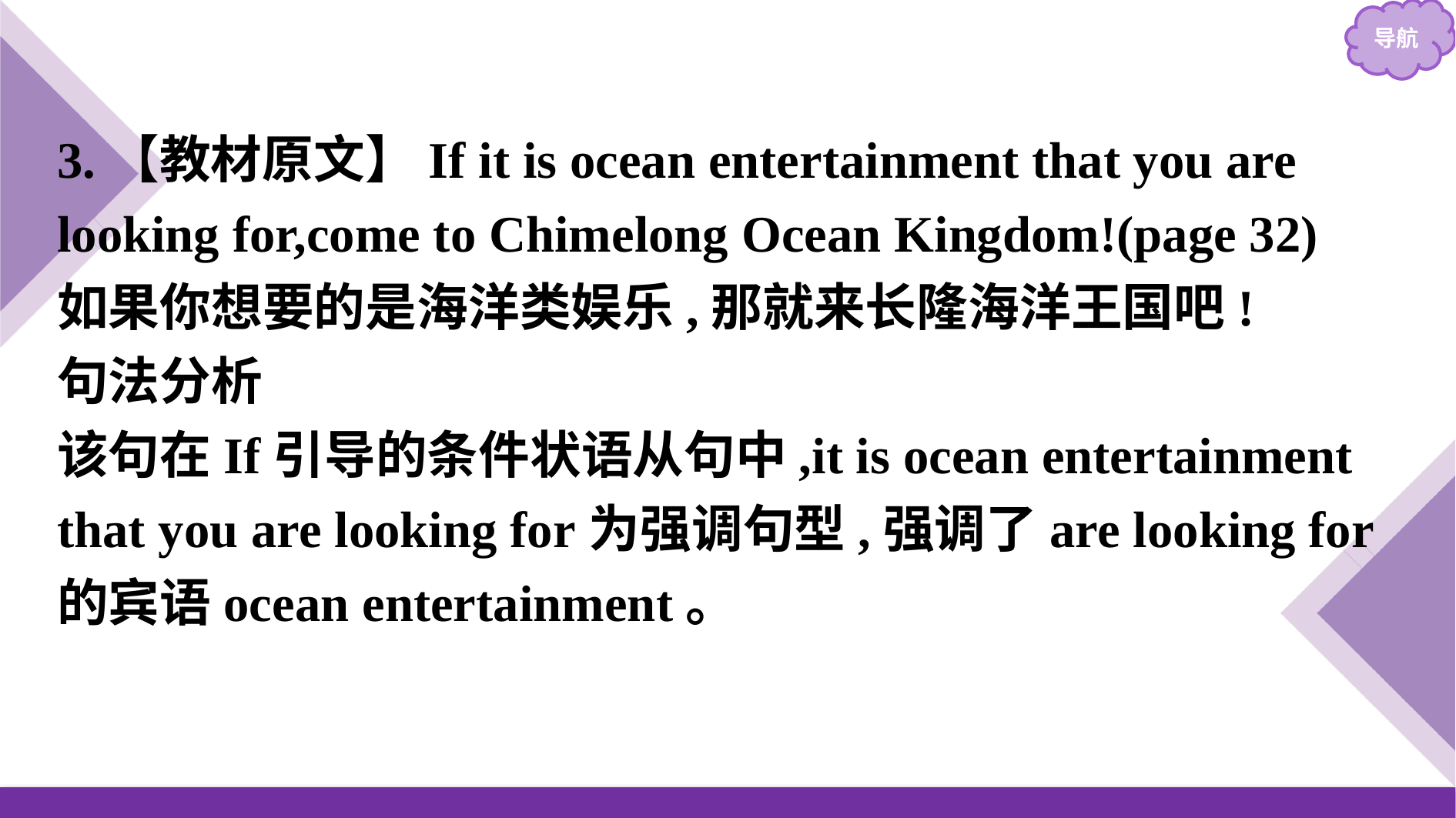

3.【教材原文】If it is ocean entertainment that you are looking for,come to Chimelong Ocean Kingdom!(page 32)
如果你想要的是海洋类娱乐,那就来长隆海洋王国吧!
句法分析
该句在If引导的条件状语从句中,it is ocean entertainment that you are looking for为强调句型,强调了are looking for的宾语ocean entertainment。